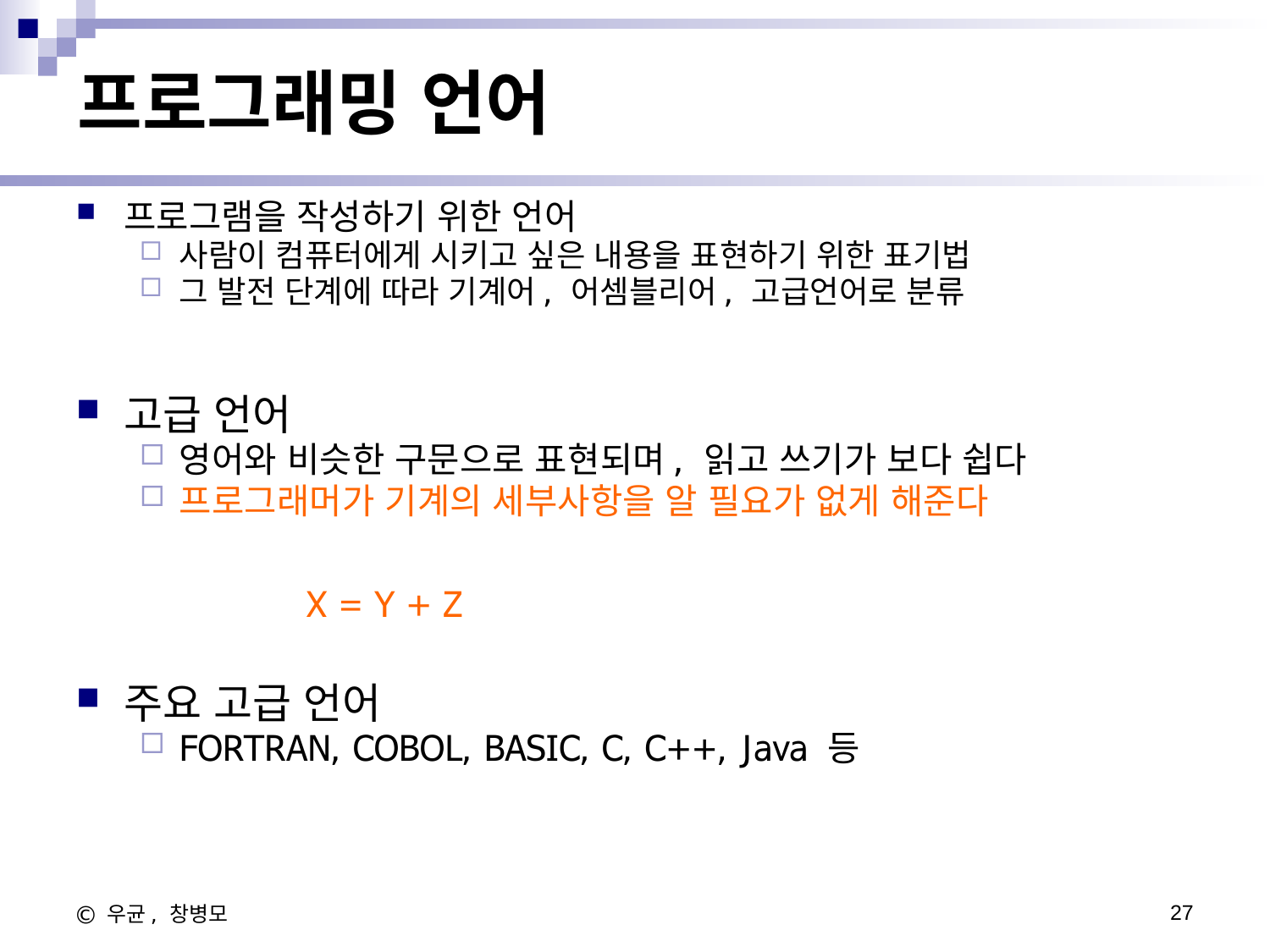

# 프로그래밍 언어
프로그램을 작성하기 위한 언어
사람이 컴퓨터에게 시키고 싶은 내용을 표현하기 위한 표기법
그 발전 단계에 따라 기계어, 어셈블리어, 고급언어로 분류

고급 언어
영어와 비슷한 구문으로 표현되며, 읽고 쓰기가 보다 쉽다
프로그래머가 기계의 세부사항을 알 필요가 없게 해준다

		X = Y + Z

주요 고급 언어
FORTRAN, COBOL, BASIC, C, C++, Java 등
© 우균, 창병모
27